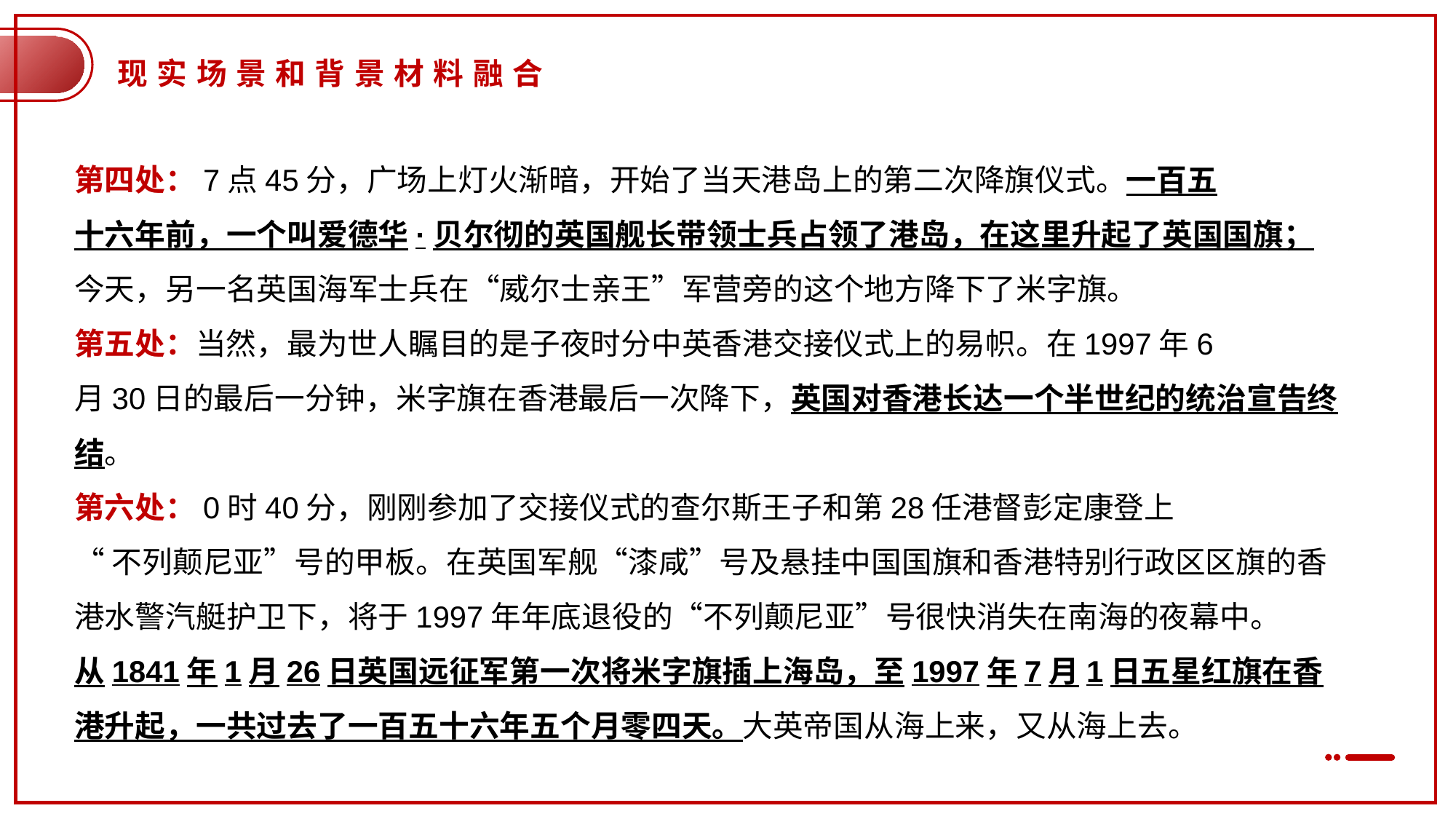

现实场景和背景材料融合
第四处：7点45分，广场上灯火渐暗，开始了当天港岛上的第二次降旗仪式。一百五
十六年前，一个叫爱德华·贝尔彻的英国舰长带领士兵占领了港岛，在这里升起了英国国旗；今天，另一名英国海军士兵在“威尔士亲王”军营旁的这个地方降下了米字旗。
第五处：当然，最为世人瞩目的是子夜时分中英香港交接仪式上的易帜。在1997年6
月30日的最后一分钟，米字旗在香港最后一次降下，英国对香港长达一个半世纪的统治宣告终结。
第六处：0时40分，刚刚参加了交接仪式的查尔斯王子和第28任港督彭定康登上
“不列颠尼亚”号的甲板。在英国军舰“漆咸”号及悬挂中国国旗和香港特别行政区区旗的香港水警汽艇护卫下，将于1997年年底退役的“不列颠尼亚”号很快消失在南海的夜幕中。
从1841年1月26日英国远征军第一次将米字旗插上海岛，至1997年7月1日五星红旗在香港升起，一共过去了一百五十六年五个月零四天。大英帝国从海上来，又从海上去。